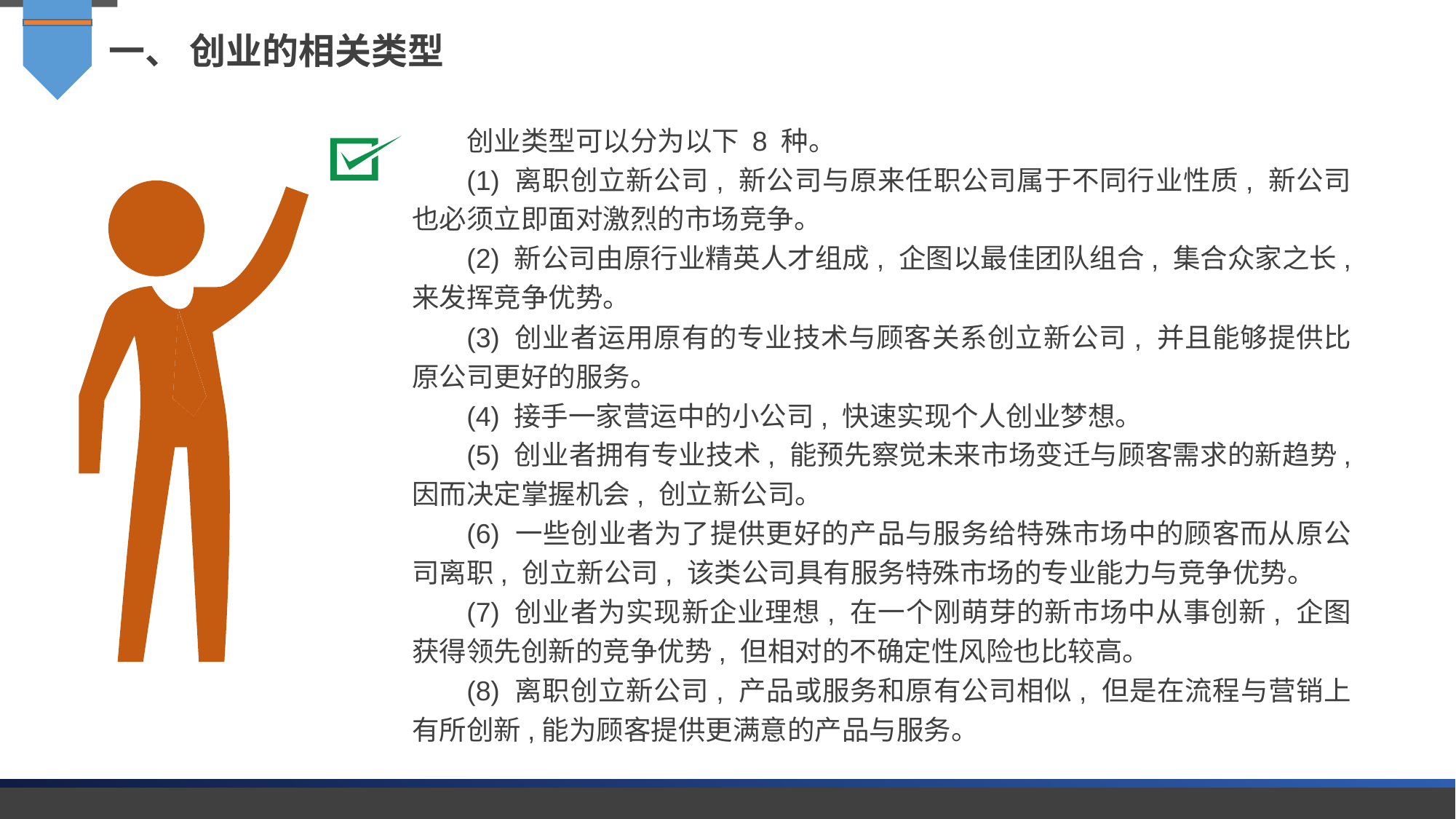

一、 创业的相关类型
创业类型可以分为以下 8 种。
(1) 离职创立新公司, 新公司与原来任职公司属于不同行业性质, 新公司也必须立即面对激烈的市场竞争。
(2) 新公司由原行业精英人才组成, 企图以最佳团队组合, 集合众家之长, 来发挥竞争优势。
(3) 创业者运用原有的专业技术与顾客关系创立新公司, 并且能够提供比原公司更好的服务。
(4) 接手一家营运中的小公司, 快速实现个人创业梦想。
(5) 创业者拥有专业技术, 能预先察觉未来市场变迁与顾客需求的新趋势, 因而决定掌握机会, 创立新公司。
(6) 一些创业者为了提供更好的产品与服务给特殊市场中的顾客而从原公司离职, 创立新公司, 该类公司具有服务特殊市场的专业能力与竞争优势。
(7) 创业者为实现新企业理想, 在一个刚萌芽的新市场中从事创新, 企图获得领先创新的竞争优势, 但相对的不确定性风险也比较高。
(8) 离职创立新公司, 产品或服务和原有公司相似, 但是在流程与营销上有所创新,能为顾客提供更满意的产品与服务。